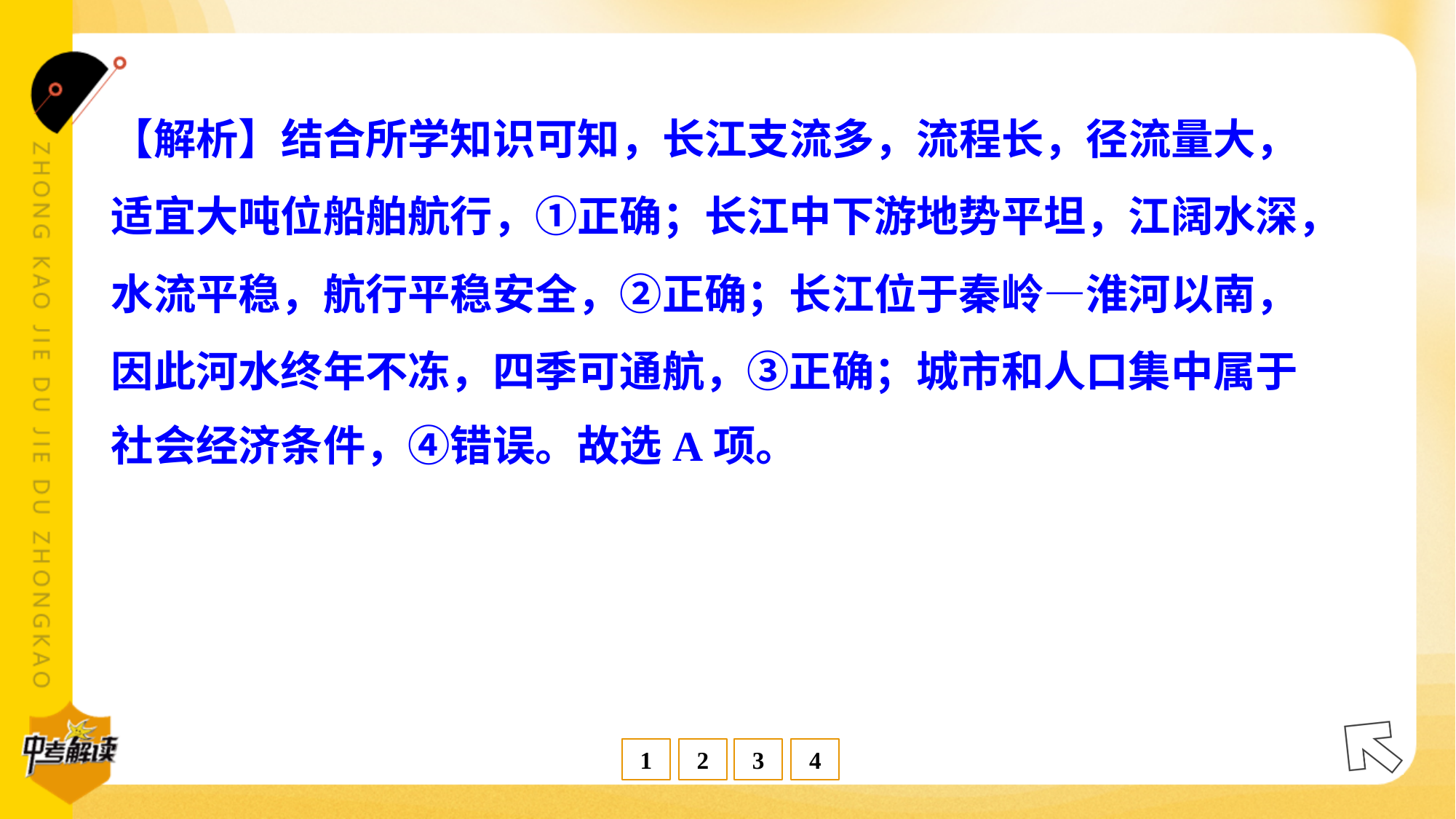

【解析】结合所学知识可知，长江支流多，流程长，径流量大，
适宜大吨位船舶航行，①正确；长江中下游地势平坦，江阔水深，
水流平稳，航行平稳安全，②正确；长江位于秦岭—淮河以南，
因此河水终年不冻，四季可通航，③正确；城市和人口集中属于
社会经济条件，④错误。故选A项。